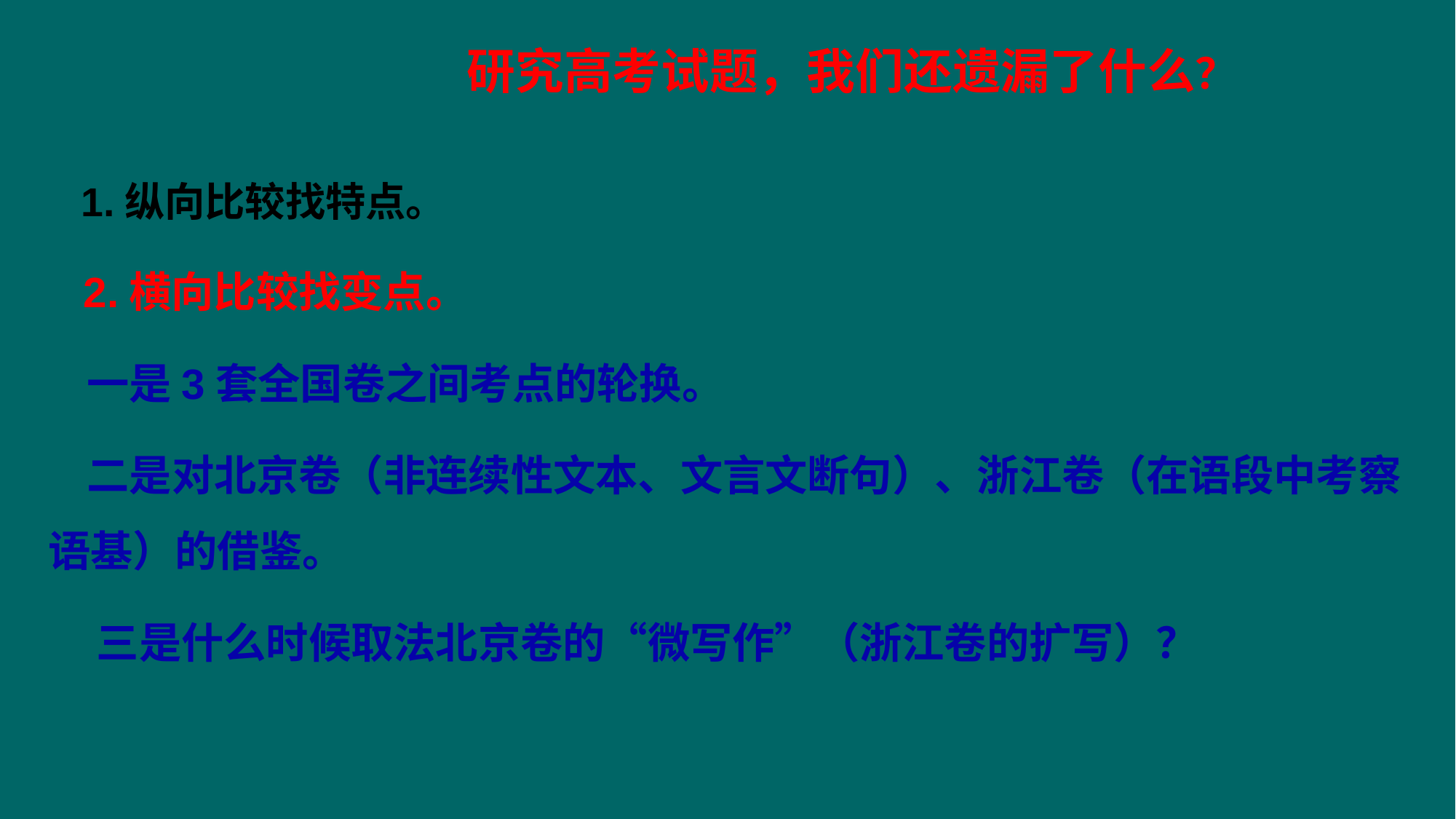

研究高考试题，我们还遗漏了什么？
# 1.纵向比较找特点。
   2.横向比较找变点。
   一是3套全国卷之间考点的轮换。
   二是对北京卷（非连续性文本、文言文断句）、浙江卷（在语段中考察语基）的借鉴。
    三是什么时候取法北京卷的“微写作”（浙江卷的扩写）？